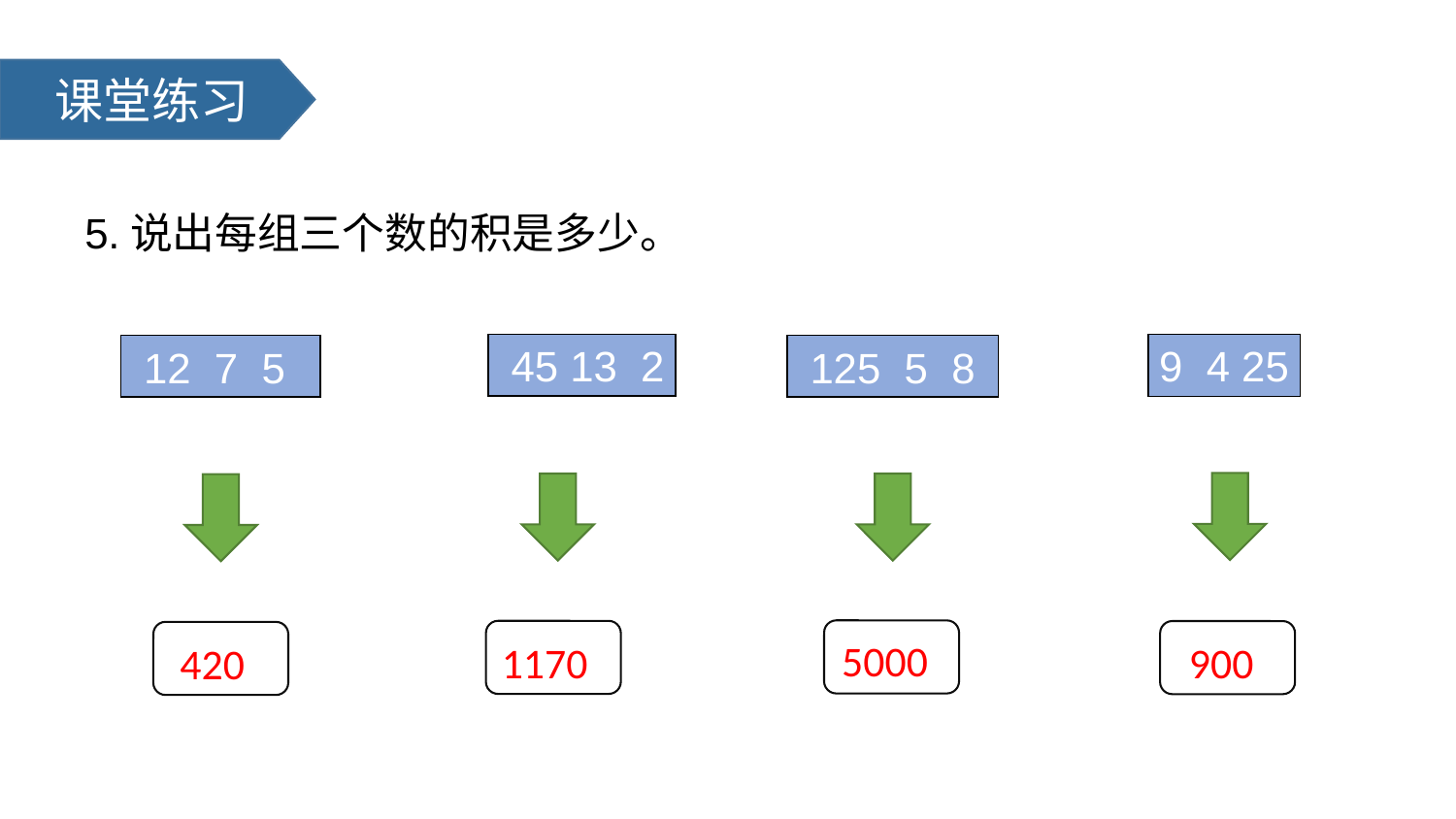

课堂练习
5.说出每组三个数的积是多少。
 45 13  2
9  4 25
 12  7  5
 125  5  8

5000
900
1170
420